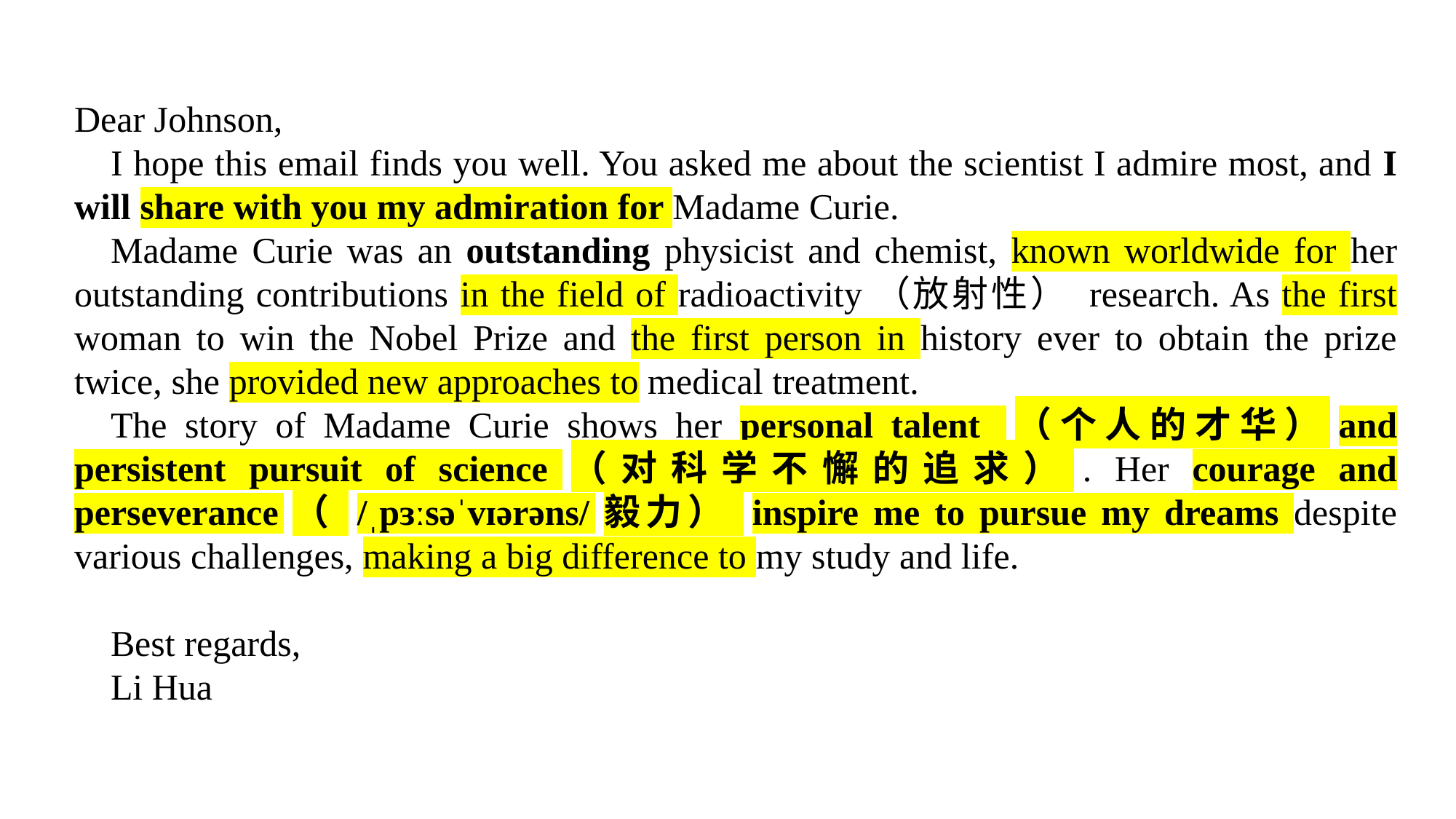

Dear Johnson,
I hope this email finds you well. You asked me about the scientist I admire most, and I will share with you my admiration for Madame Curie.
Madame Curie was an outstanding physicist and chemist, known worldwide for her outstanding contributions in the field of radioactivity（放射性） research. As the first woman to win the Nobel Prize and the first person in history ever to obtain the prize twice, she provided new approaches to medical treatment.
The story of Madame Curie shows her personal talent （个人的才华）and persistent pursuit of science（对科学不懈的追求）. Her courage and perseverance（ /ˌpɜːsəˈvɪərəns/毅力） inspire me to pursue my dreams despite various challenges, making a big difference to my study and life.

Best regards,
Li Hua